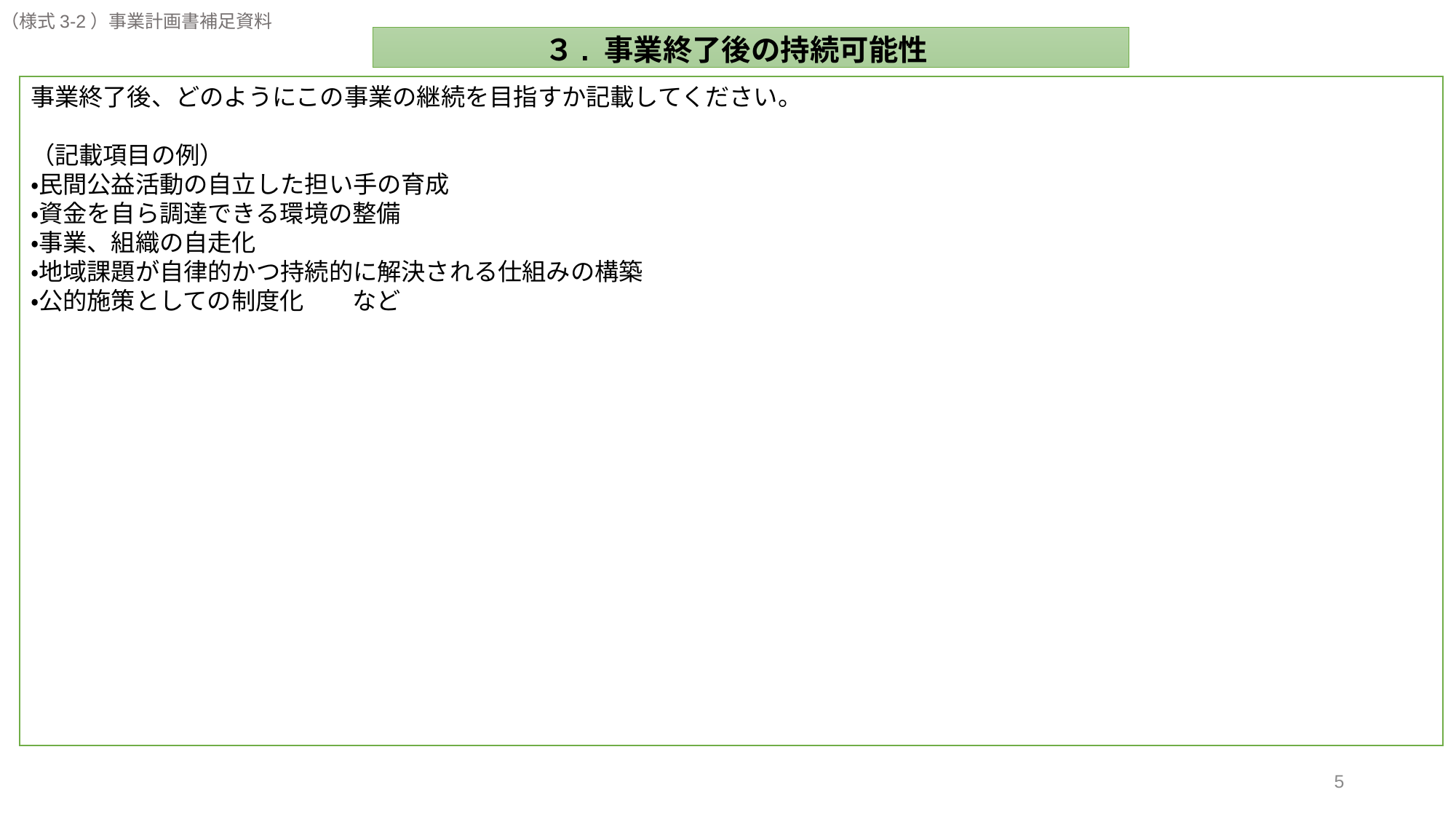

（様式3-2）事業計画書補足資料
３. 事業終了後の持続可能性
事業終了後、どのようにこの事業の継続を目指すか記載してください。

（記載項目の例）
・民間公益活動の自立した担い手の育成
・資金を自ら調達できる環境の整備
・事業、組織の自走化
・地域課題が自律的かつ持続的に解決される仕組みの構築
・公的施策としての制度化　　など

5